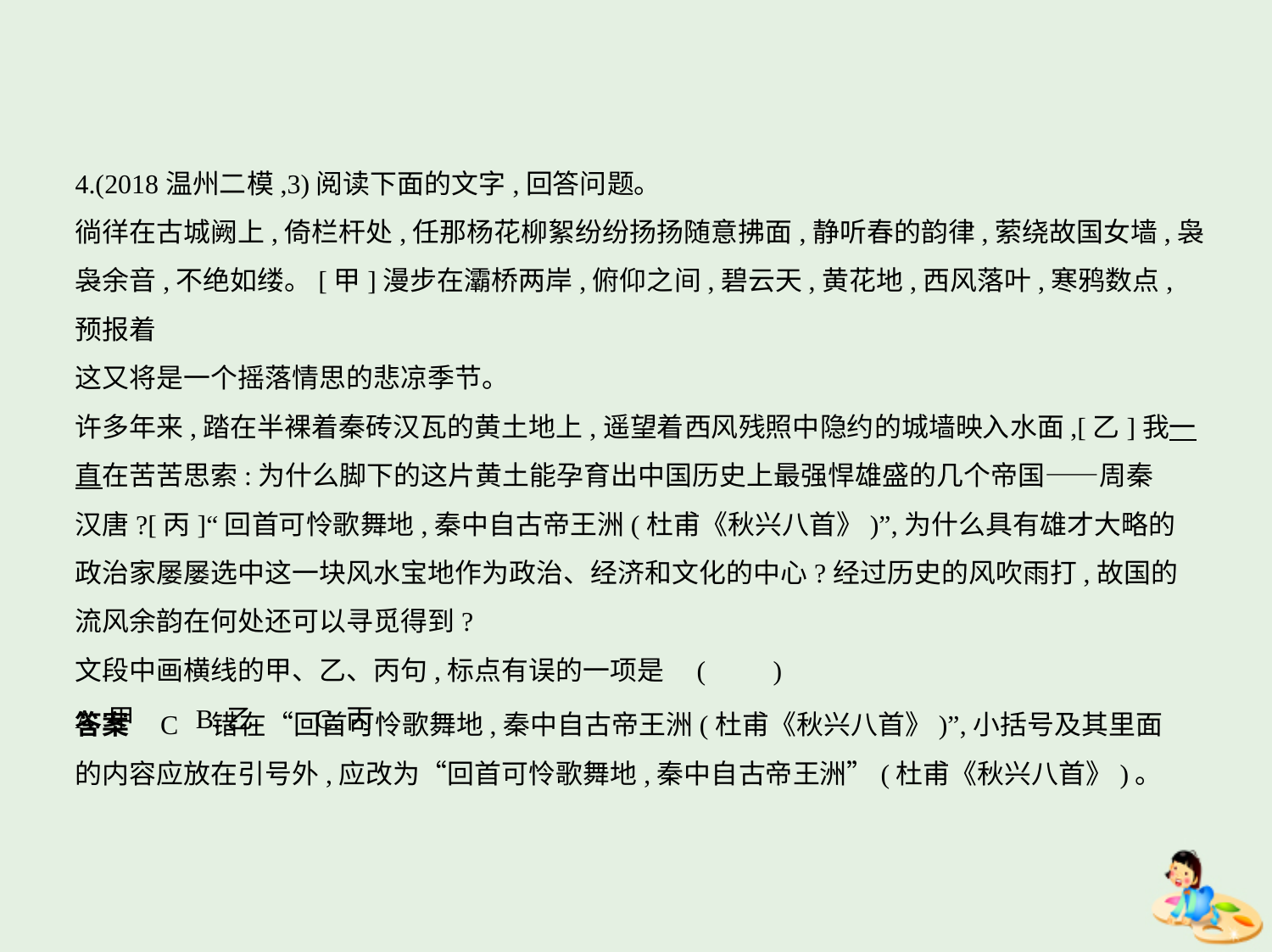

4.(2018温州二模,3)阅读下面的文字,回答问题。
徜徉在古城阙上,倚栏杆处,任那杨花柳絮纷纷扬扬随意拂面,静听春的韵律,萦绕故国女墙,袅
袅余音,不绝如缕。[甲]漫步在灞桥两岸,俯仰之间,碧云天,黄花地,西风落叶,寒鸦数点,预报着
这又将是一个摇落情思的悲凉季节。
许多年来,踏在半裸着秦砖汉瓦的黄土地上,遥望着西风残照中隐约的城墙映入水面,[乙]我一
直在苦苦思索:为什么脚下的这片黄土能孕育出中国历史上最强悍雄盛的几个帝国——周秦
汉唐?[丙]“回首可怜歌舞地,秦中自古帝王洲(杜甫《秋兴八首》)”,为什么具有雄才大略的
政治家屡屡选中这一块风水宝地作为政治、经济和文化的中心?经过历史的风吹雨打,故国的
流风余韵在何处还可以寻觅得到?
文段中画横线的甲、乙、丙句,标点有误的一项是 (　　)
A.甲　　B.乙　　C.丙
答案    C　错在“回首可怜歌舞地,秦中自古帝王洲(杜甫《秋兴八首》)”,小括号及其里面
的内容应放在引号外,应改为“回首可怜歌舞地,秦中自古帝王洲”(杜甫《秋兴八首》)。